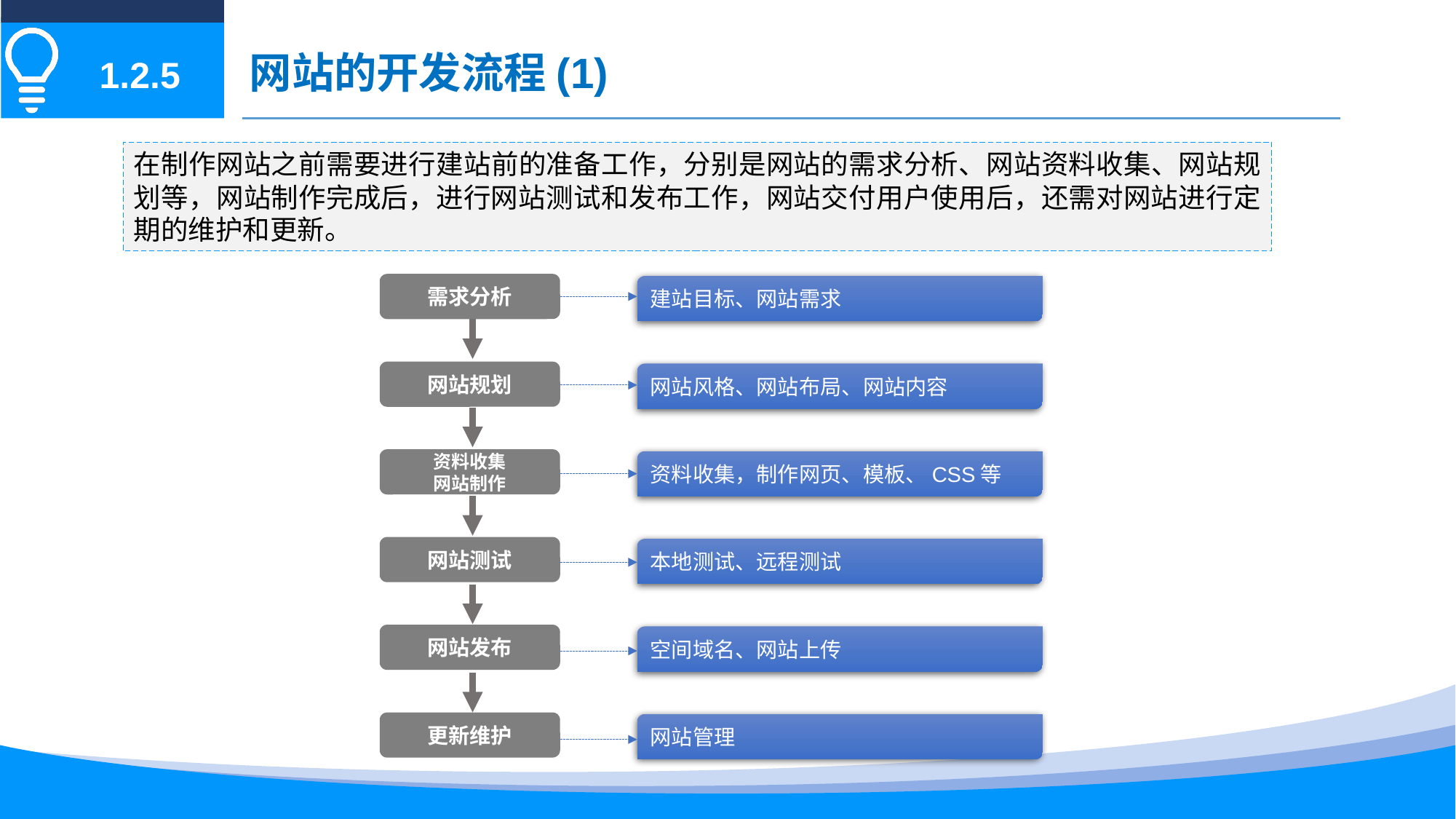

网站的开发流程(1)
1.2.5
在制作网站之前需要进行建站前的准备工作，分别是网站的需求分析、网站资料收集、网站规划等，网站制作完成后，进行网站测试和发布工作，网站交付用户使用后，还需对网站进行定期的维护和更新。
需求分析
建站目标、网站需求
网站规划
网站风格、网站布局、网站内容
资料收集
网站制作
资料收集，制作网页、模板、CSS等
网站测试
本地测试、远程测试
网站发布
空间域名、网站上传
更新维护
网站管理